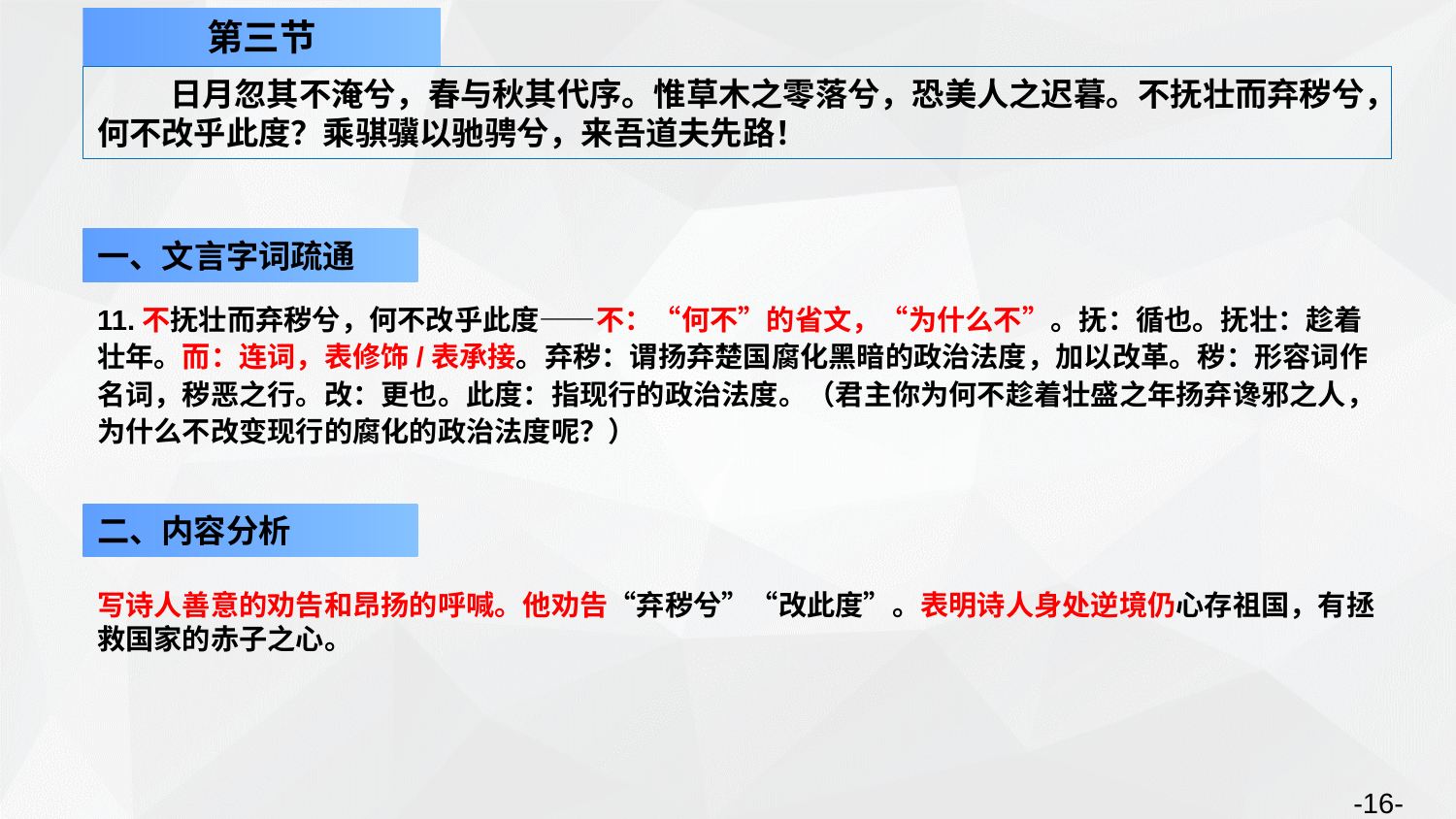

第三节
日月忽其不淹兮，春与秋其代序。惟草木之零落兮，恐美人之迟暮。不抚壮而弃秽兮，何不改乎此度？乘骐骥以驰骋兮，来吾道夫先路！
一、文言字词疏通
11.不抚壮而弃秽兮，何不改乎此度——不：“何不”的省文，“为什么不”。抚：循也。抚壮：趁着壮年。而：连词，表修饰/表承接。弃秽：谓扬弃楚国腐化黑暗的政治法度，加以改革。秽：形容词作名词，秽恶之行。改：更也。此度：指现行的政治法度。（君主你为何不趁着壮盛之年扬弃谗邪之人，为什么不改变现行的腐化的政治法度呢？）
二、内容分析
写诗人善意的劝告和昂扬的呼喊。他劝告“弃秽兮”“改此度”。表明诗人身处逆境仍心存祖国，有拯救国家的赤子之心。
-16-